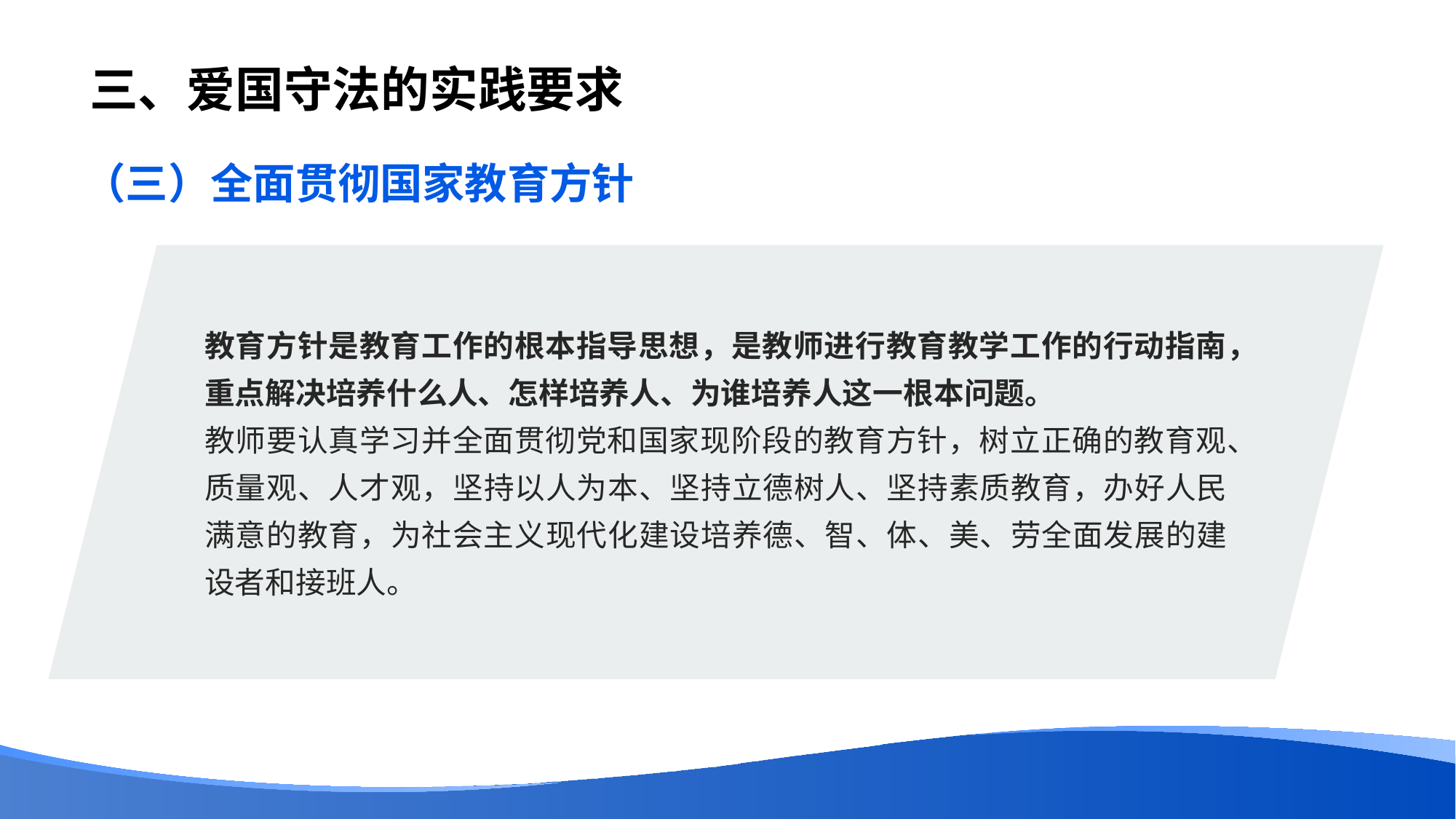

# 三、爱国守法的实践要求
（三）全面贯彻国家教育方针
教育方针是教育工作的根本指导思想，是教师进行教育教学工作的行动指南，重点解决培养什么人、怎样培养人、为谁培养人这一根本问题。
教师要认真学习并全面贯彻党和国家现阶段的教育方针，树立正确的教育观、质量观、人才观，坚持以人为本、坚持立德树人、坚持素质教育，办好人民满意的教育，为社会主义现代化建设培养德、智、体、美、劳全面发展的建设者和接班人。